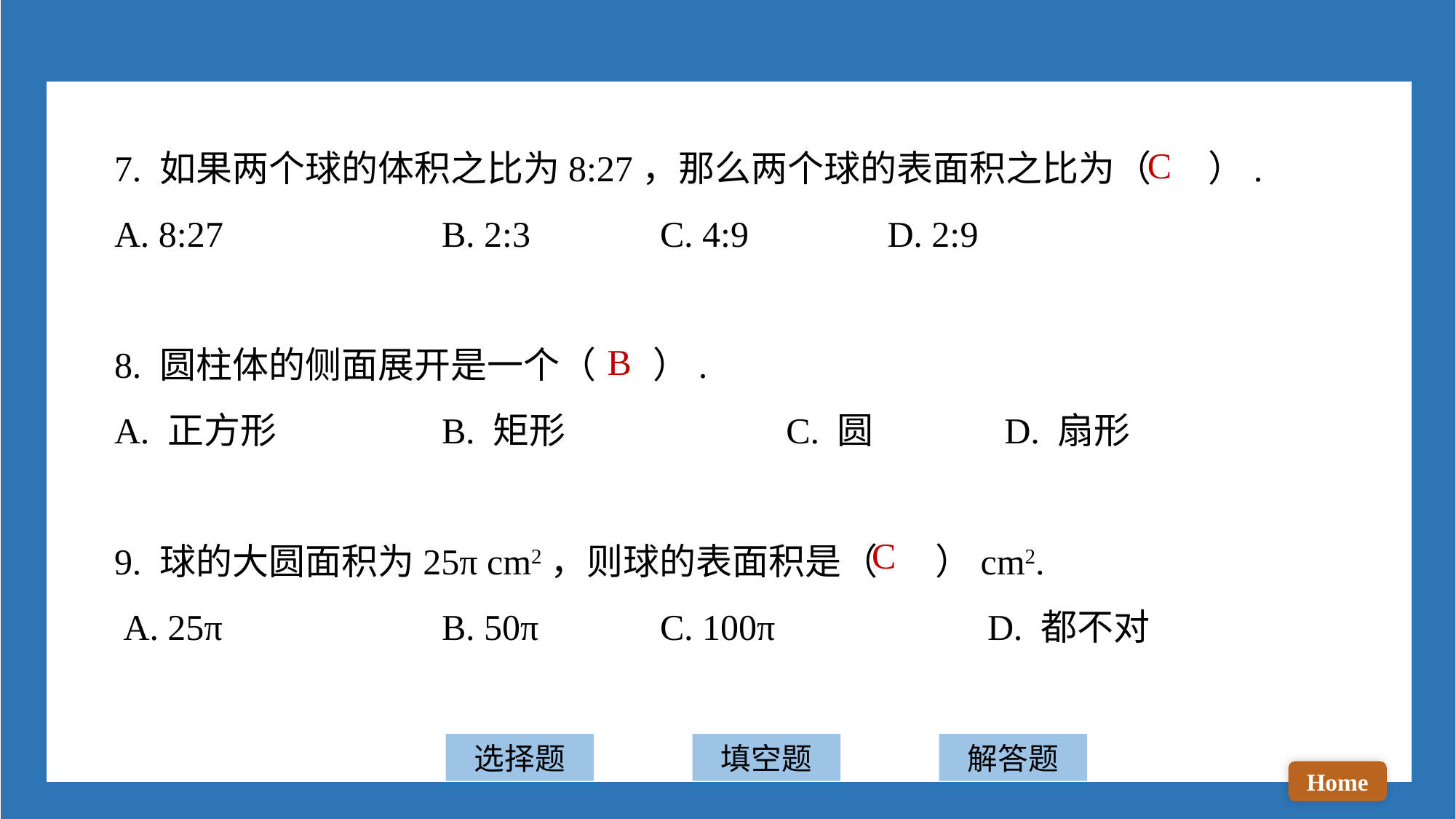

7. 如果两个球的体积之比为8:27，那么两个球的表面积之比为（       ）.
A. 8:27 		B. 2:3 		C. 4:9		 D. 2:9

8. 圆柱体的侧面展开是一个（       ）.
A. 正方形 		B. 矩形		 C. 圆		 D. 扇形

9. 球的大圆面积为25π cm2，则球的表面积是（       ）cm2.
 A. 25π 		B. 50π 		C. 100π 		D. 都不对
C
B
C